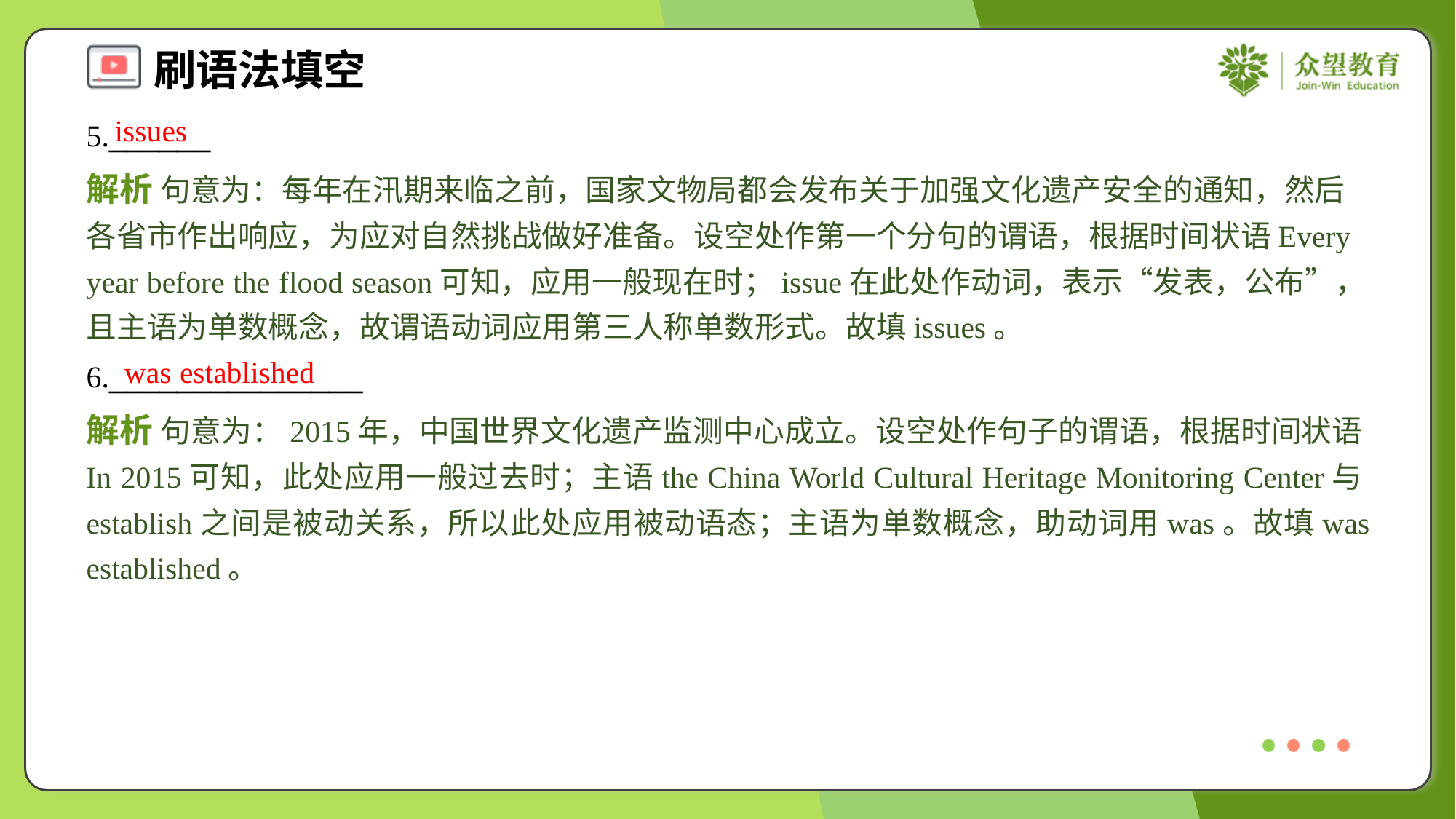

issues
5.______
解析 句意为：每年在汛期来临之前，国家文物局都会发布关于加强文化遗产安全的通知，然后各省市作出响应，为应对自然挑战做好准备。设空处作第一个分句的谓语，根据时间状语Every year before the flood season可知，应用一般现在时；issue在此处作动词，表示“发表，公布”，且主语为单数概念，故谓语动词应用第三人称单数形式。故填issues。
was established
6._______________
解析 句意为：2015年，中国世界文化遗产监测中心成立。设空处作句子的谓语，根据时间状语In 2015可知，此处应用一般过去时；主语the China World Cultural Heritage Monitoring Center与establish之间是被动关系，所以此处应用被动语态；主语为单数概念，助动词用was。故填was established。